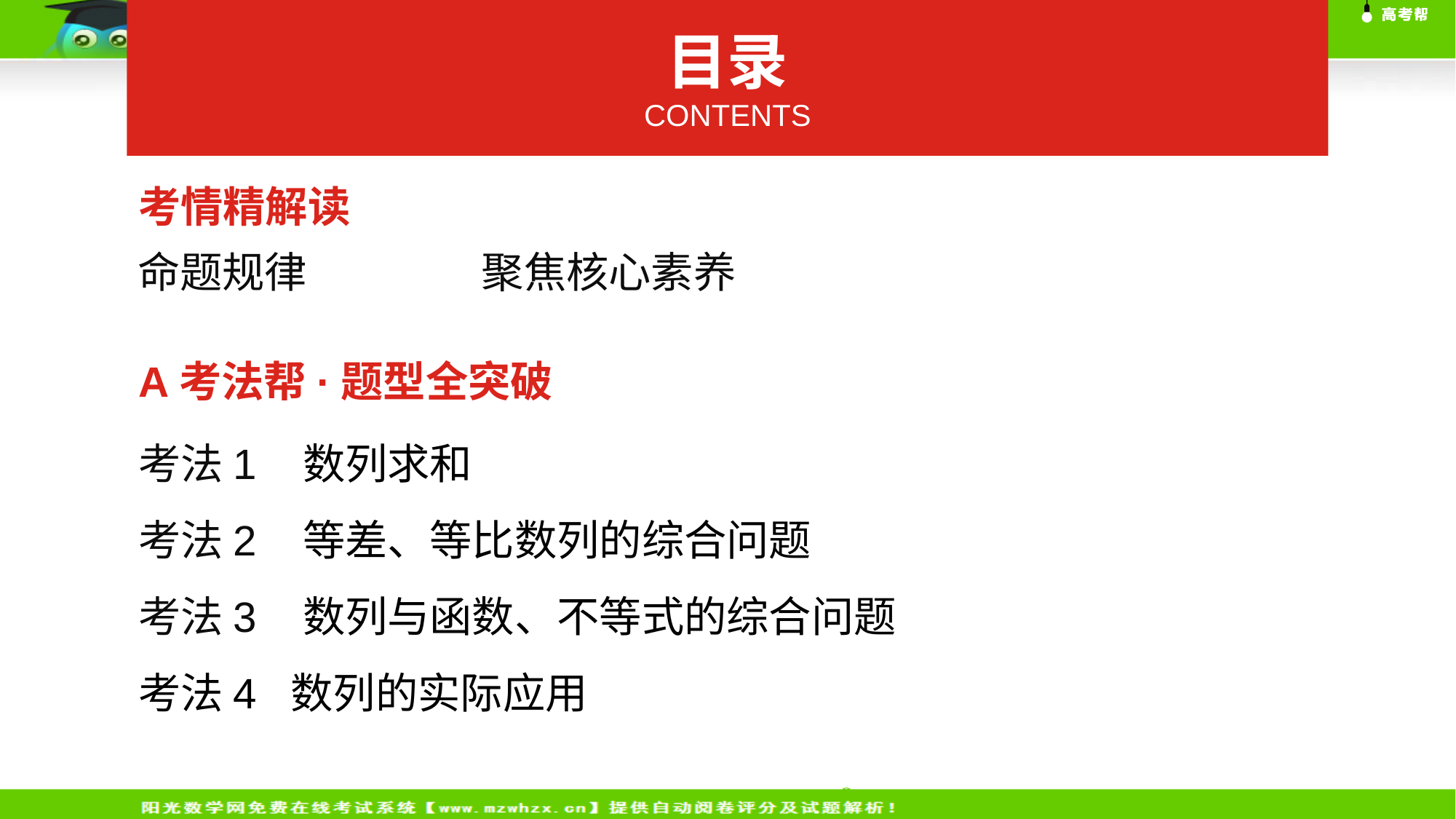

目录
CONTENTS
考情精解读
命题规律
聚焦核心素养
A考法帮·题型全突破
考法1   数列求和
考法2   等差、等比数列的综合问题
考法3   数列与函数、不等式的综合问题
考法4  数列的实际应用